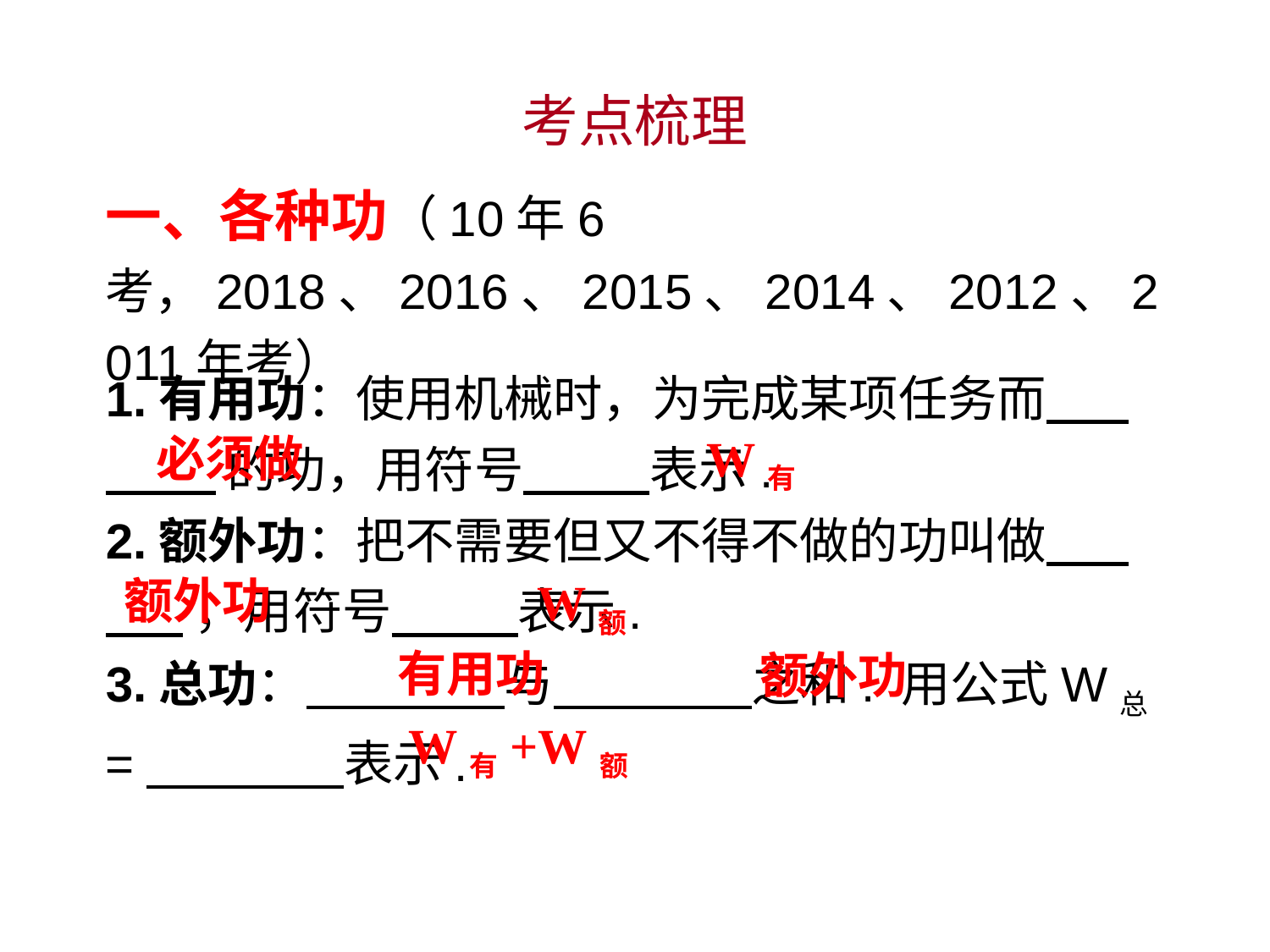

考点梳理
一、各种功（10年6考，2018、2016、2015、2014、2012、2011年考）
1.有用功：使用机械时，为完成某项任务而　   .
          的功，用符号　       表示.
2.额外功：把不需要但又不得不做的功叫做　   .
       ，用符号　       表示.
3.总功：　         　与　         　之和. 用公式W总=　         　表示.
必须做
W有
额外功
W额
有用功
额外功
W有+W额